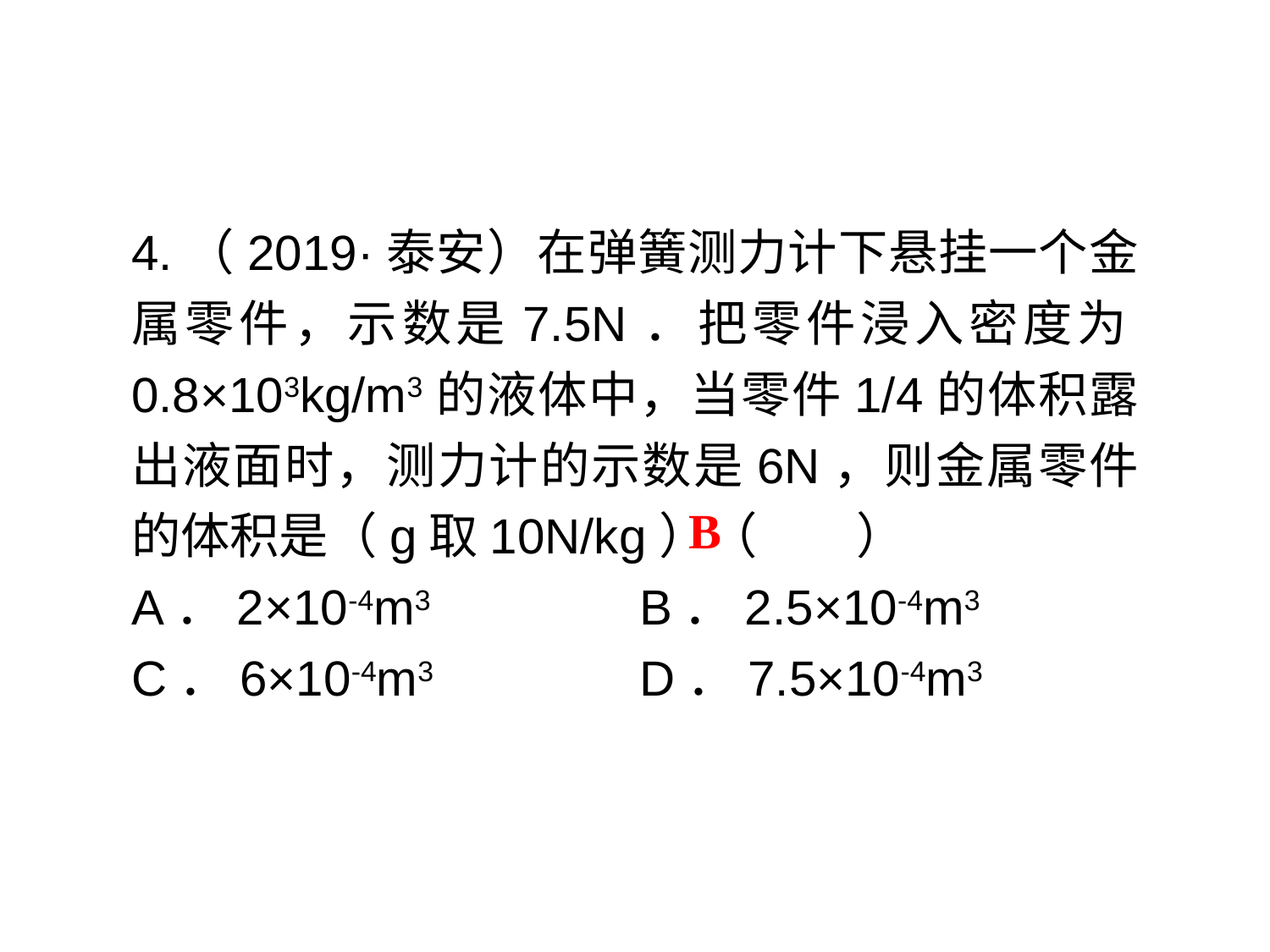

4.（2019·泰安）在弹簧测力计下悬挂一个金属零件，示数是7.5N．把零件浸入密度为0.8×103kg/m3的液体中，当零件1/4的体积露出液面时，测力计的示数是6N，则金属零件的体积是（g取10N/kg）（　　）
A．2×10-4m3		B．2.5×10-4m3
C．6×10-4m3		D．7.5×10-4m3
B